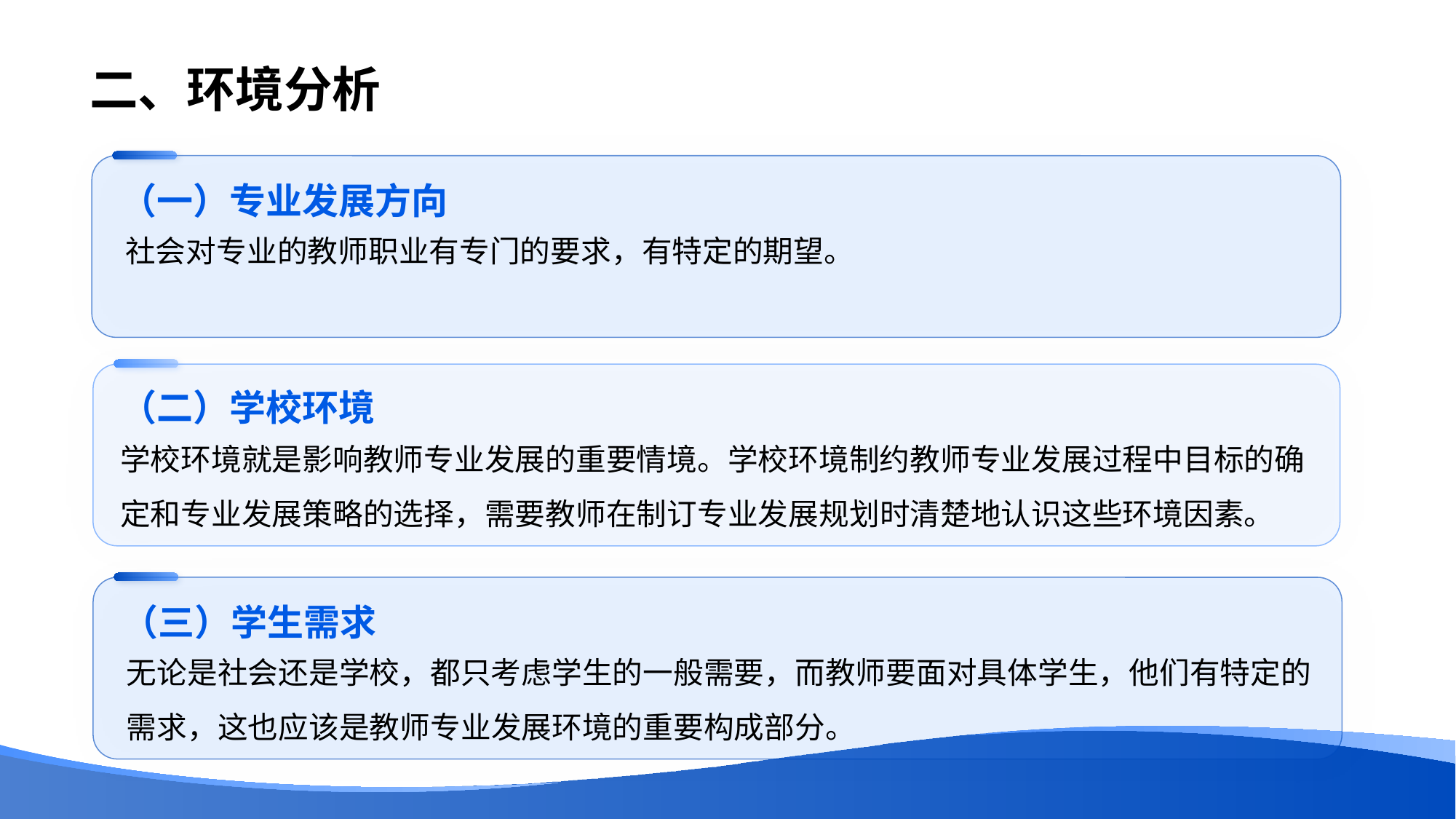

# 二、环境分析

（一）专业发展方向

社会对专业的教师职业有专门的要求，有特定的期望。
（二）学校环境

学校环境就是影响教师专业发展的重要情境。学校环境制约教师专业发展过程中目标的确定和专业发展策略的选择，需要教师在制订专业发展规划时清楚地认识这些环境因素。

（三）学生需求

无论是社会还是学校，都只考虑学生的一般需要，而教师要面对具体学生，他们有特定的需求，这也应该是教师专业发展环境的重要构成部分。